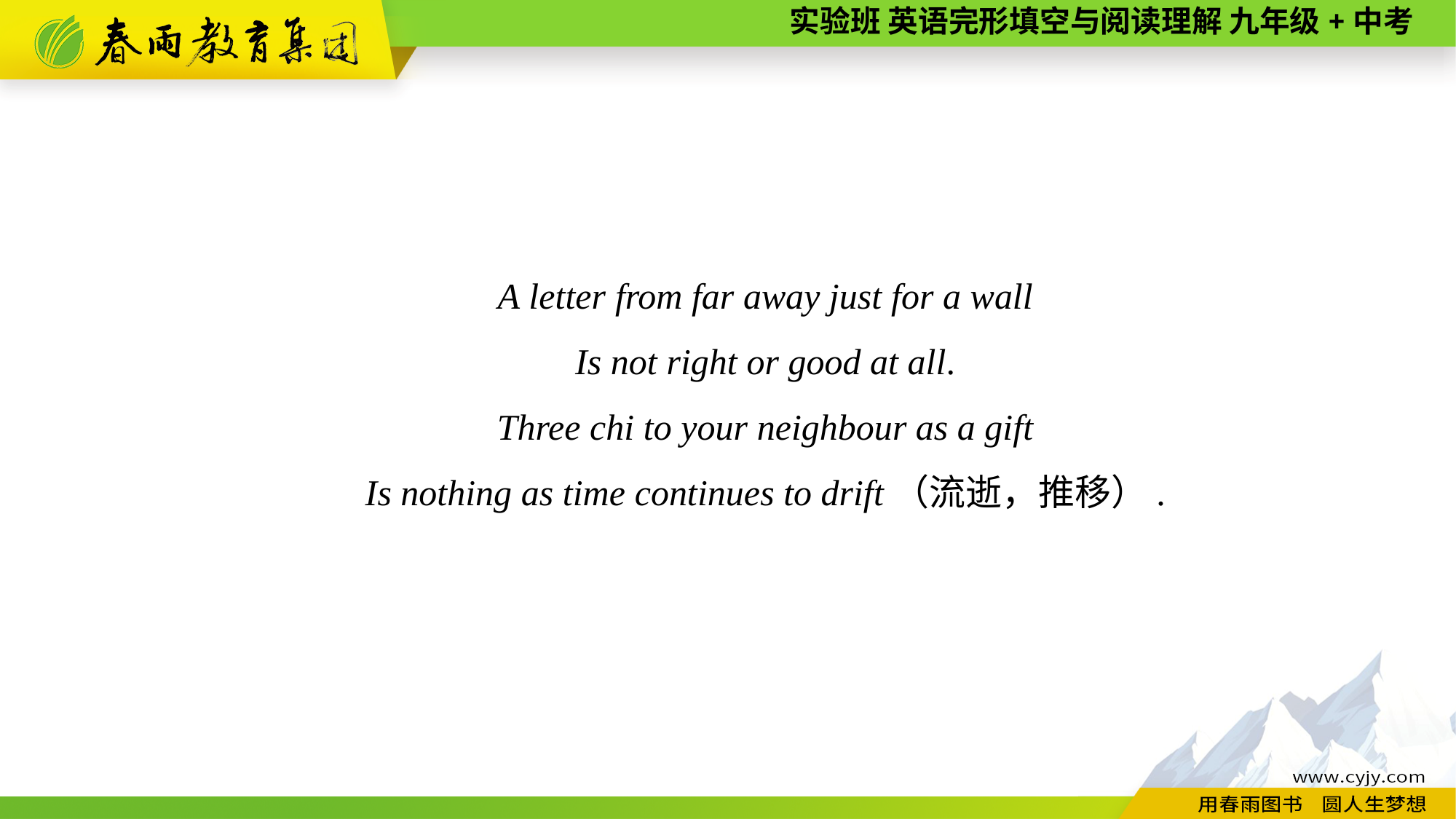

A letter from far away just for a wall
Is not right or good at all.
Three chi to your neighbour as a gift
Is nothing as time continues to drift（流逝，推移）.